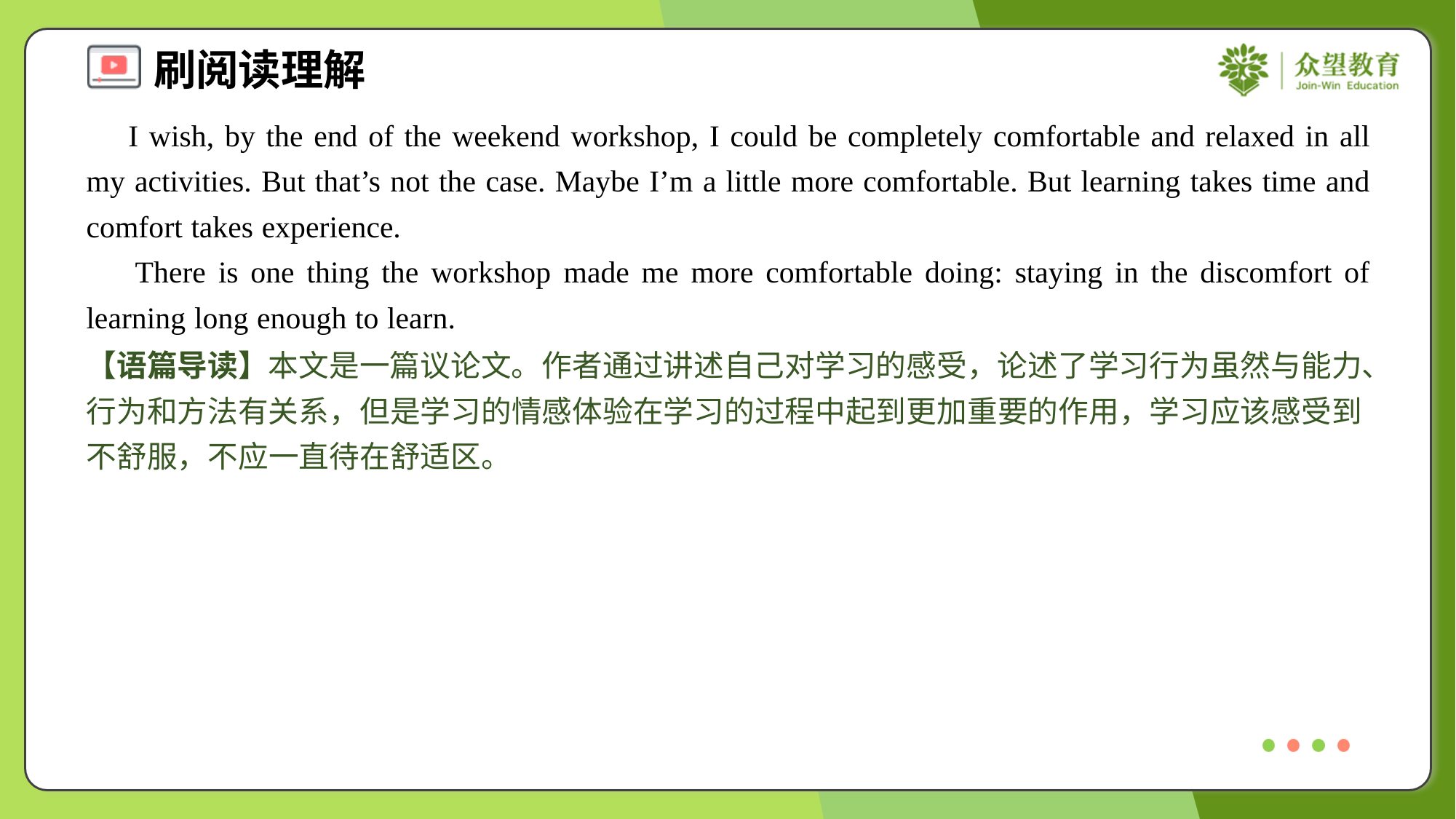

I wish, by the end of the weekend workshop, I could be completely comfortable and relaxed in all my activities. But that’s not the case. Maybe I’m a little more comfortable. But learning takes time and comfort takes experience.
    There is one thing the workshop made me more comfortable doing: staying in the discomfort of learning long enough to learn.
【语篇导读】本文是一篇议论文。作者通过讲述自己对学习的感受，论述了学习行为虽然与能力、行为和方法有关系，但是学习的情感体验在学习的过程中起到更加重要的作用，学习应该感受到不舒服，不应一直待在舒适区。